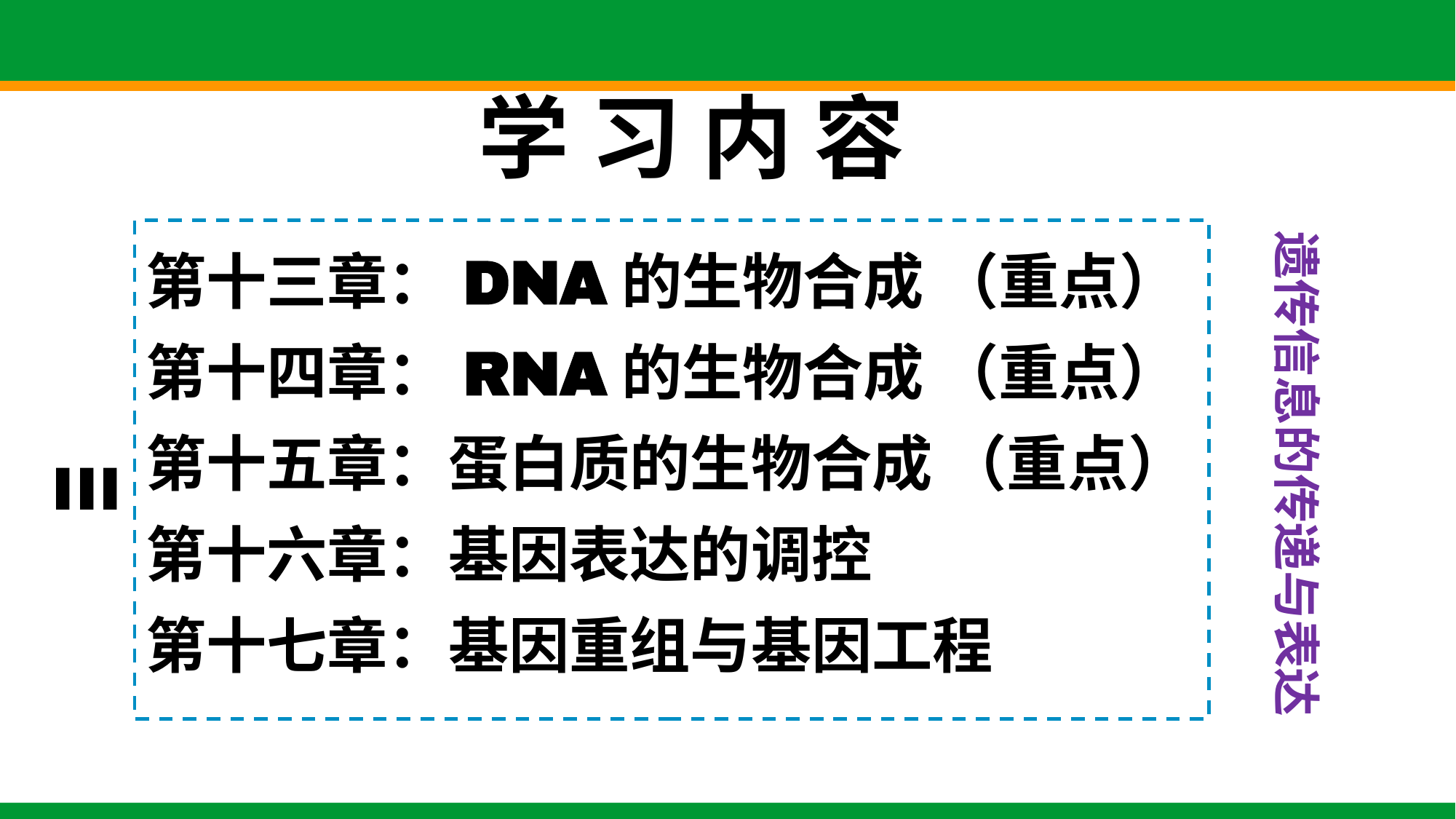

学 习 内 容

遗传信息的传递与表达
第十三章：DNA的生物合成 （重点）
第十四章：RNA的生物合成 （重点）
第十五章：蛋白质的生物合成 （重点）
第十六章：基因表达的调控
第十七章：基因重组与基因工程
III